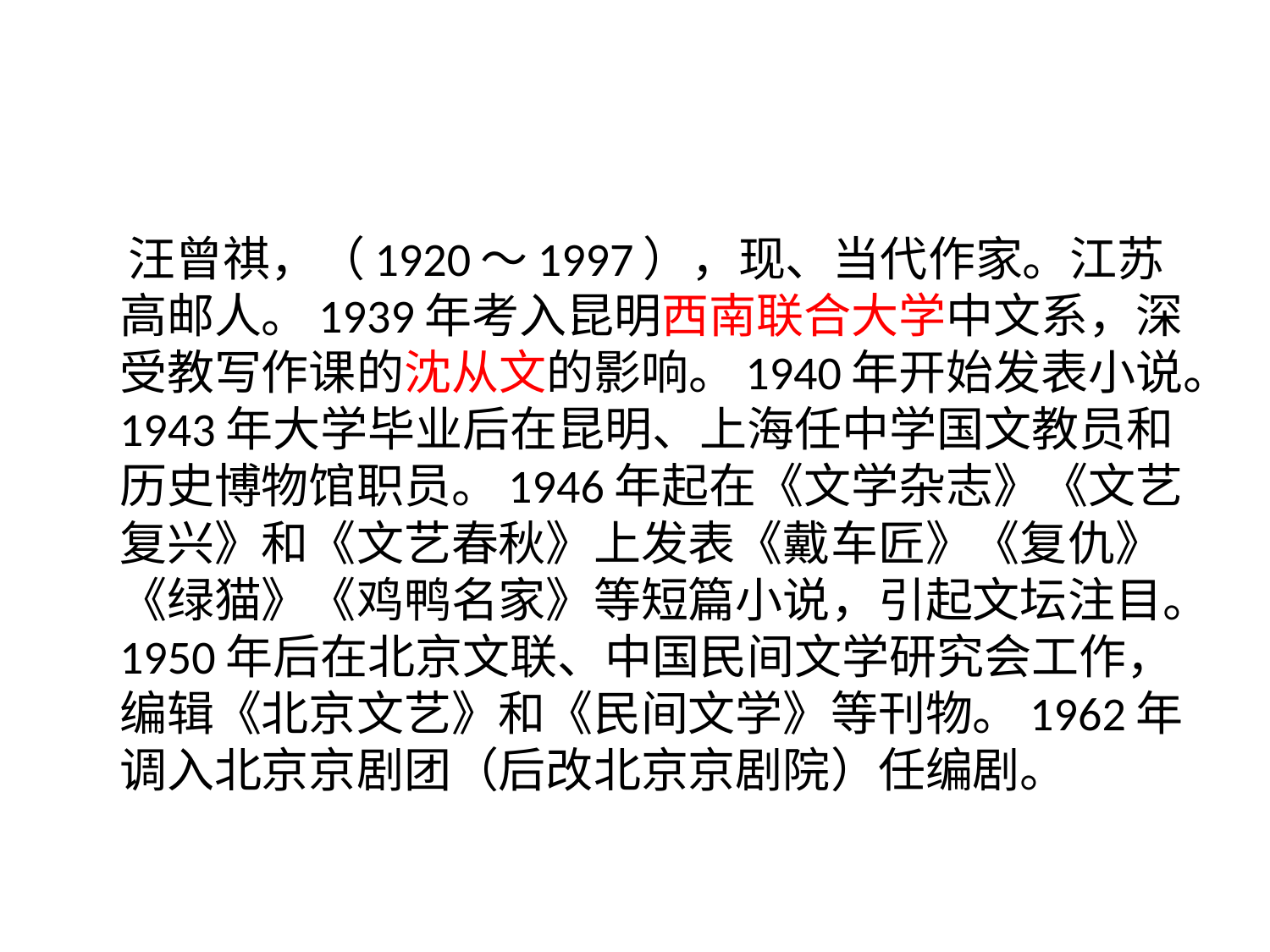

#
    汪曾祺，（1920～1997），现、当代作家。江苏高邮人。1939年考入昆明西南联合大学中文系，深受教写作课的沈从文的影响。1940年开始发表小说。1943年大学毕业后在昆明、上海任中学国文教员和历史博物馆职员。1946年起在《文学杂志》《文艺复兴》和《文艺春秋》上发表《戴车匠》《复仇》《绿猫》《鸡鸭名家》等短篇小说，引起文坛注目。1950年后在北京文联、中国民间文学研究会工作，编辑《北京文艺》和《民间文学》等刊物。1962年调入北京京剧团（后改北京京剧院）任编剧。